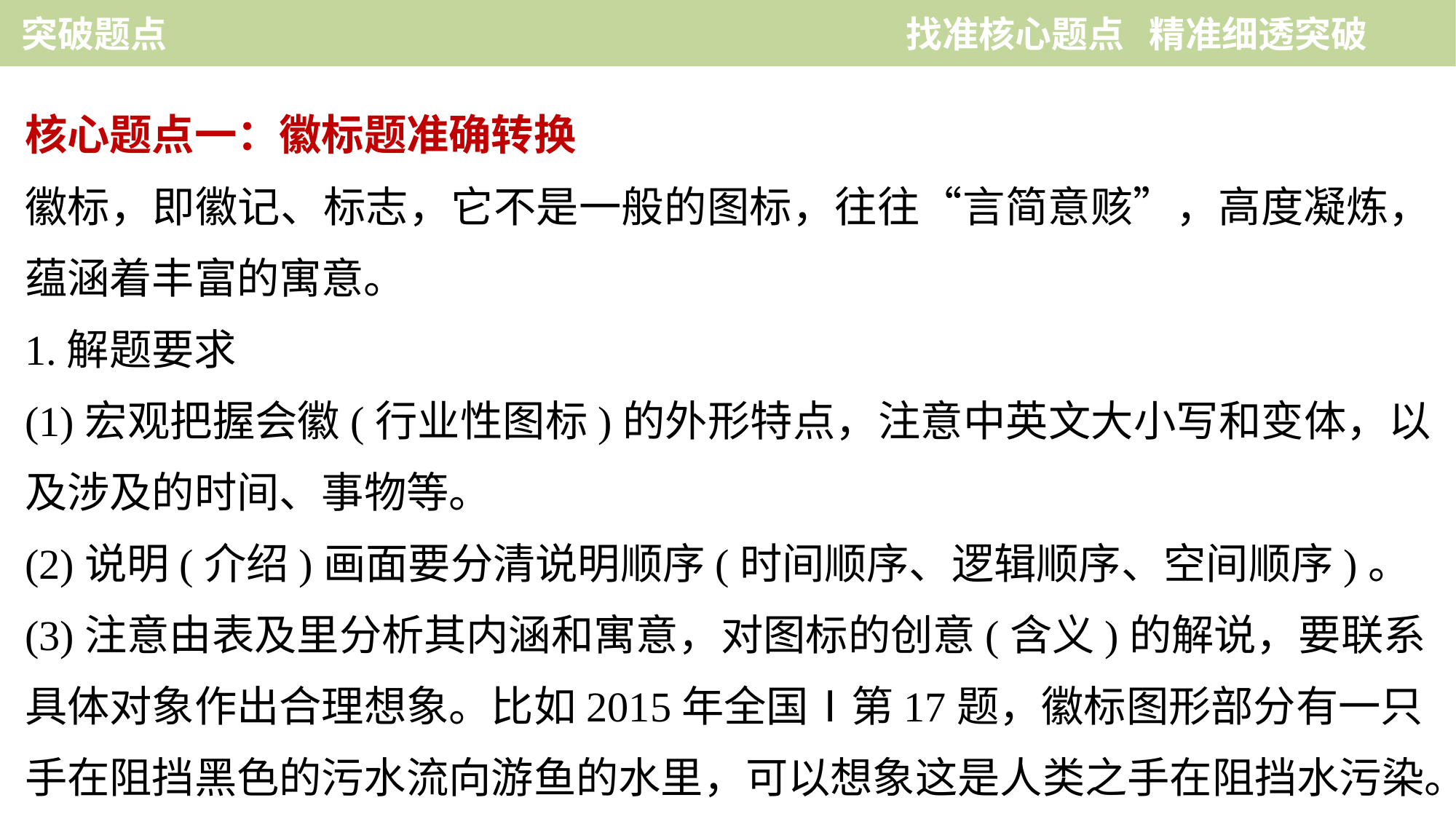

突破题点　　　　　　　　　　　　　　                            找准核心题点   精准细透突破
核心题点一：徽标题准确转换
徽标，即徽记、标志，它不是一般的图标，往往“言简意赅”，高度凝炼，蕴涵着丰富的寓意。
1.解题要求
(1)宏观把握会徽(行业性图标)的外形特点，注意中英文大小写和变体，以及涉及的时间、事物等。
(2)说明(介绍)画面要分清说明顺序(时间顺序、逻辑顺序、空间顺序)。
(3)注意由表及里分析其内涵和寓意，对图标的创意(含义)的解说，要联系具体对象作出合理想象。比如2015年全国Ⅰ第17题，徽标图形部分有一只手在阻挡黑色的污水流向游鱼的水里，可以想象这是人类之手在阻挡水污染。